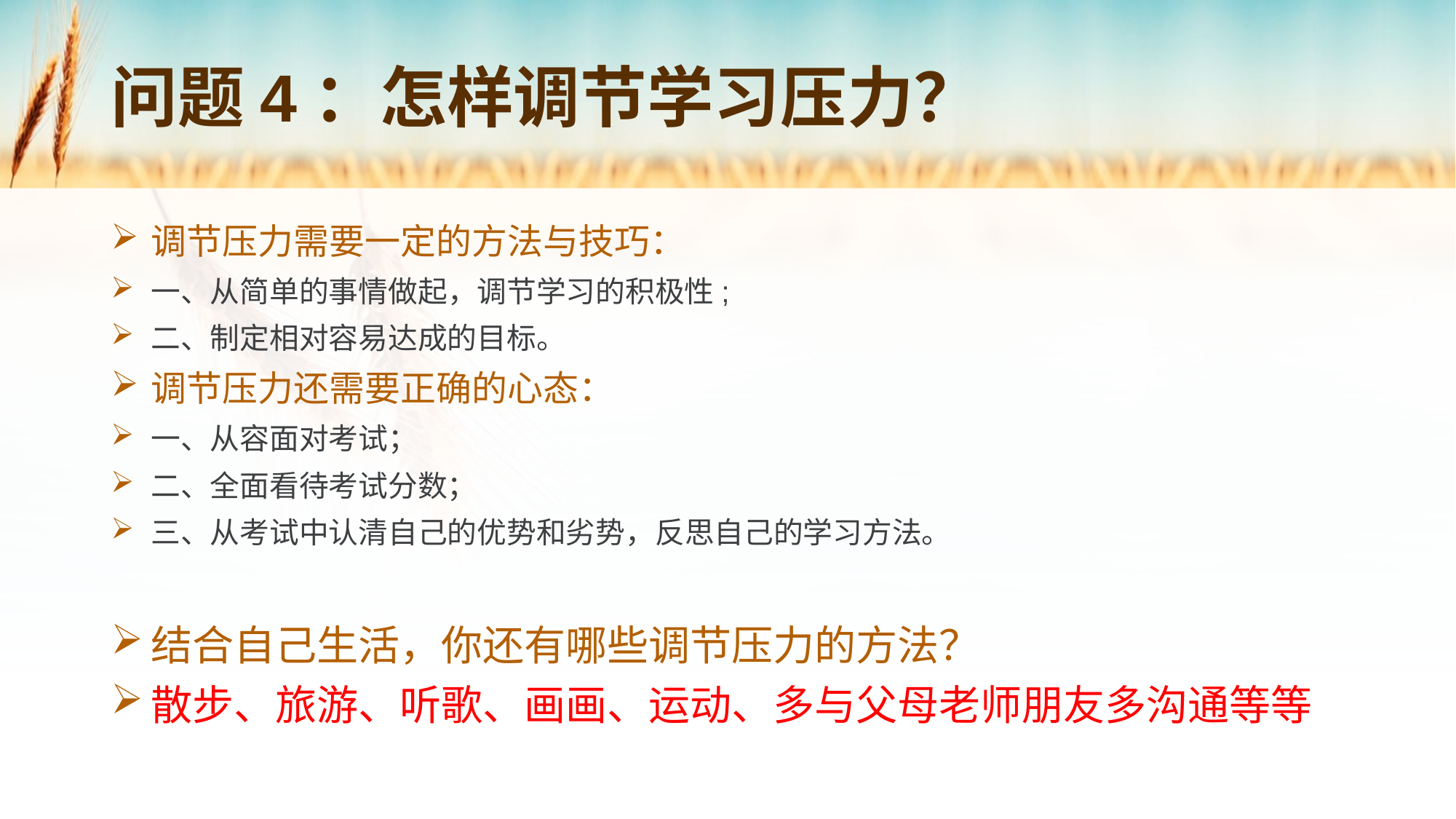

# 问题4：怎样调节学习压力？
调节压力需要一定的方法与技巧：
一、从简单的事情做起，调节学习的积极性;
二、制定相对容易达成的目标。
调节压力还需要正确的心态：
一、从容面对考试；
二、全面看待考试分数；
三、从考试中认清自己的优势和劣势，反思自己的学习方法。

结合自己生活，你还有哪些调节压力的方法？
散步、旅游、听歌、画画、运动、多与父母老师朋友多沟通等等